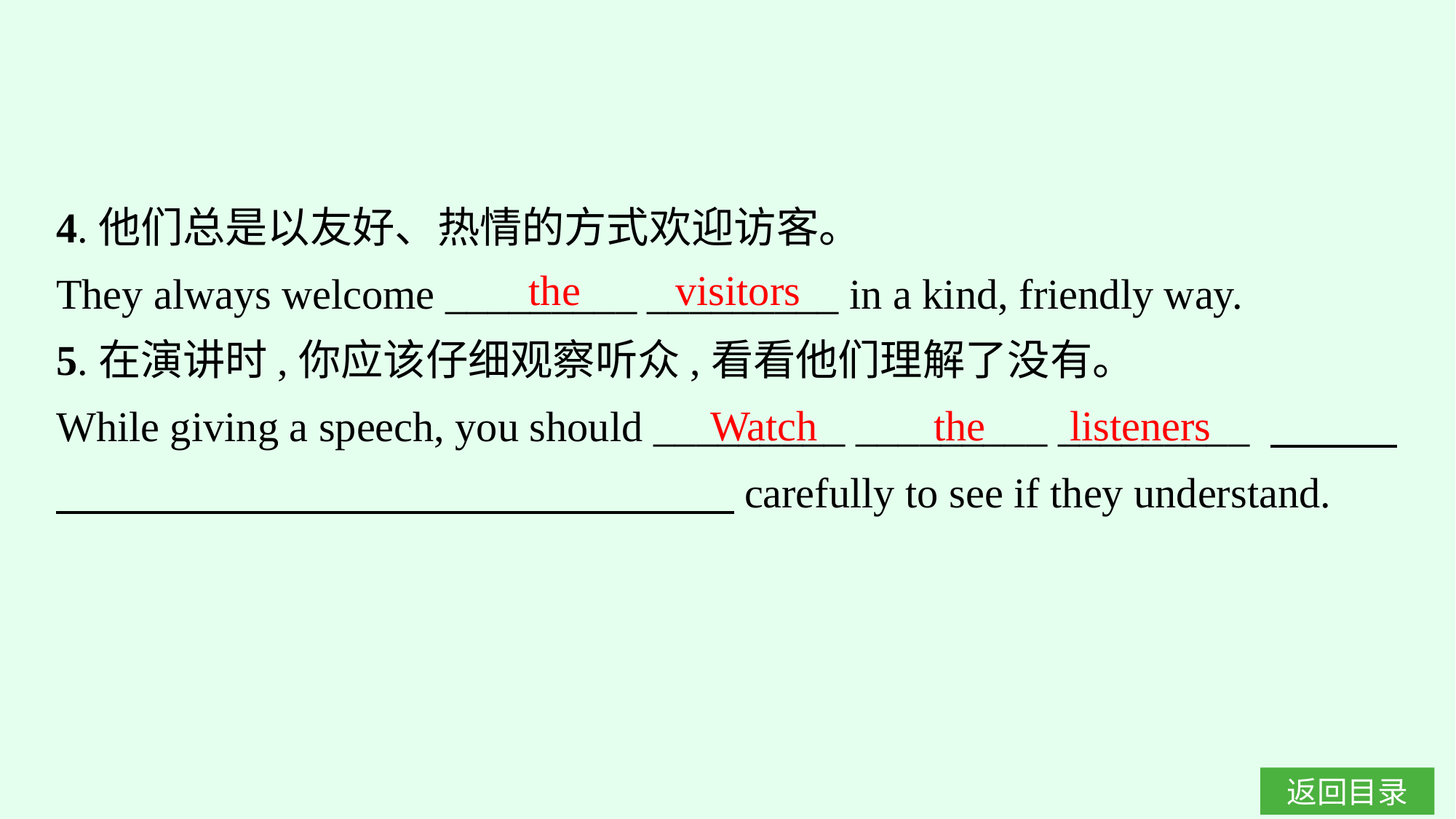

4.他们总是以友好、热情的方式欢迎访客。
They always welcome _________ _________ in a kind, friendly way.
5.在演讲时,你应该仔细观察听众,看看他们理解了没有。
While giving a speech, you should _________ _________ _________ 　　　　　　　　　　　　　　　　　　　carefully to see if they understand.
the         visitors
Watch           the        listeners